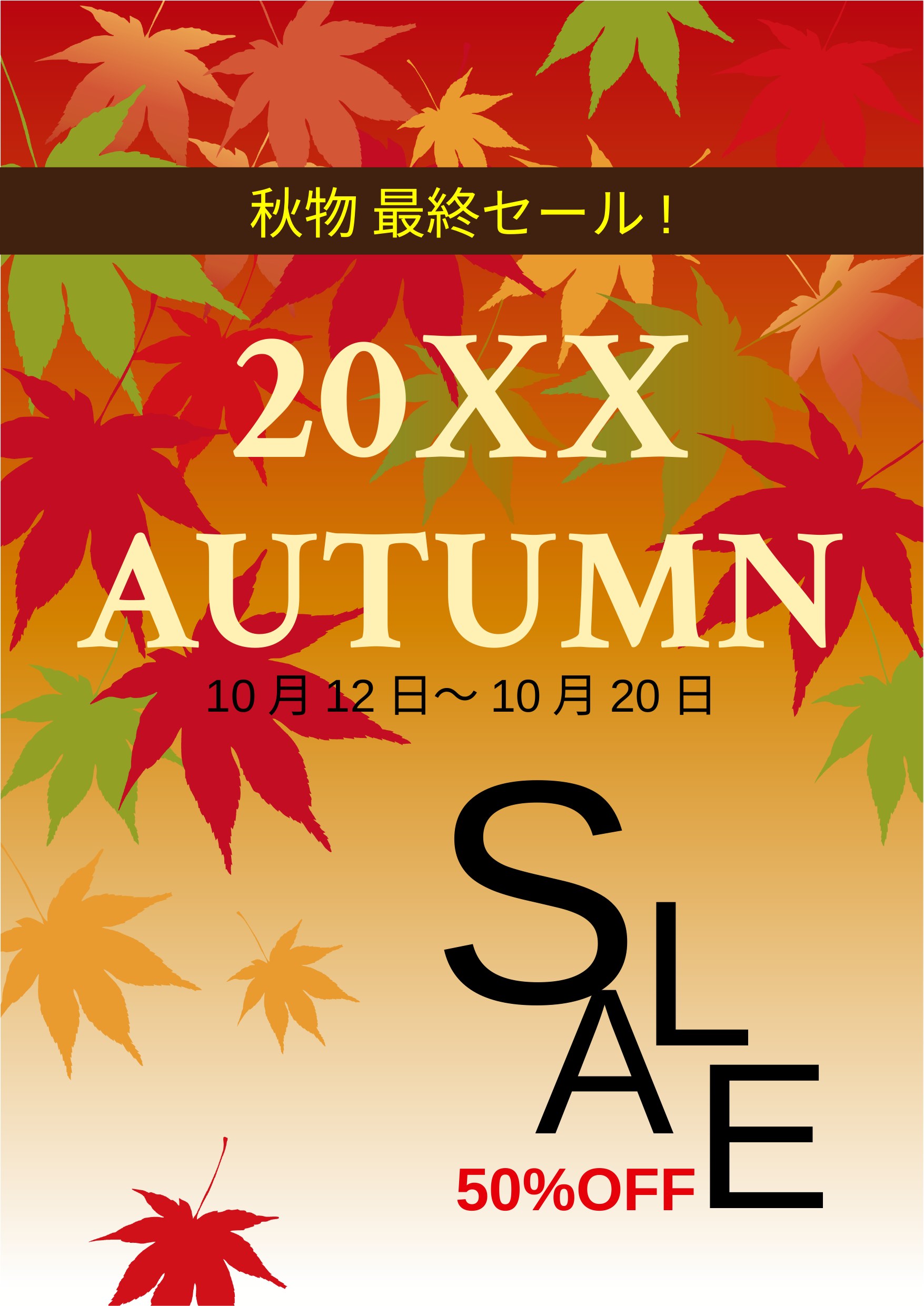

秋物 最終セール!
20XX
AUTUMN
10月12日～10月20日
S
L
A
E
50%OFF